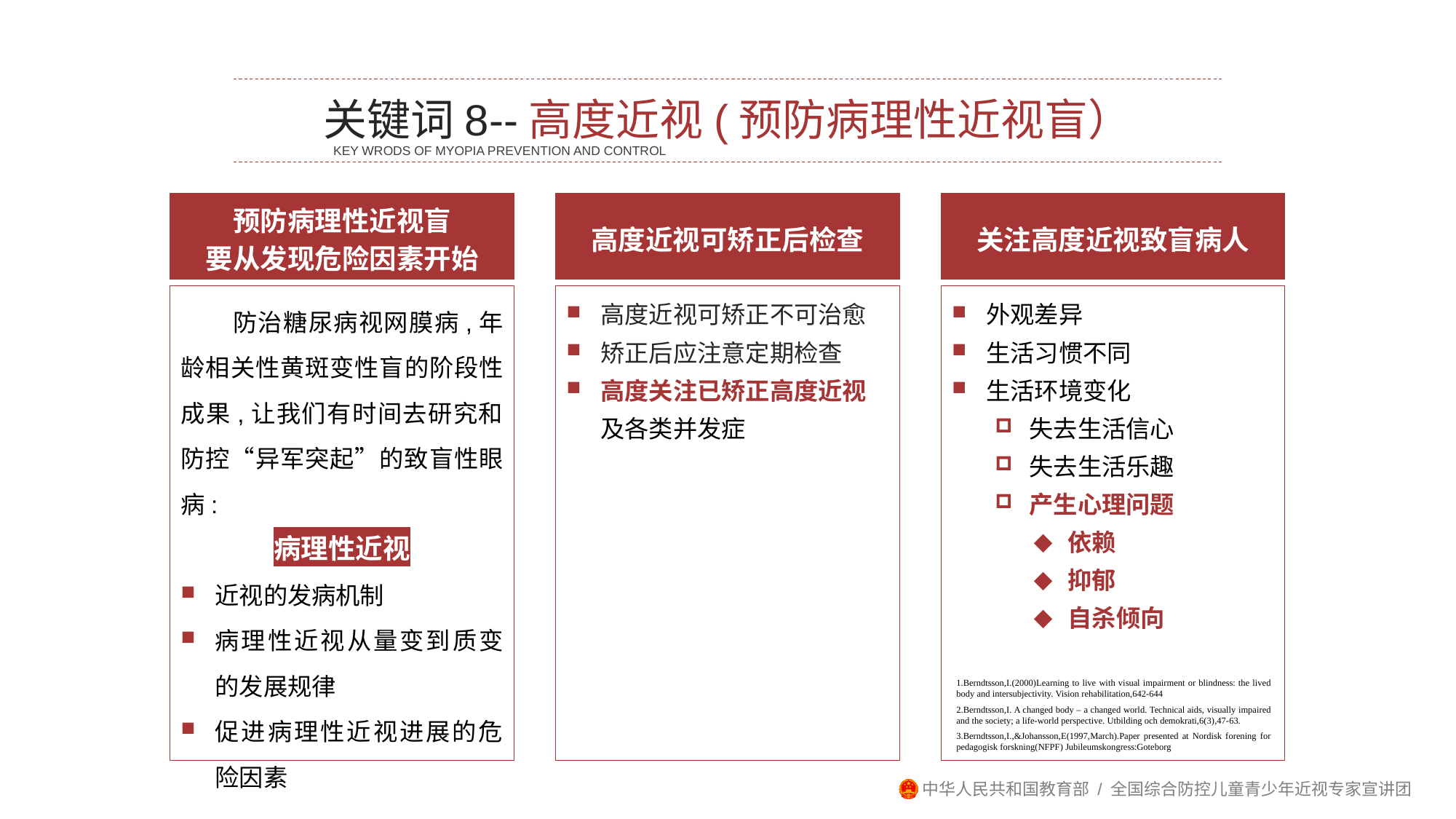

关键词8--高度近视(预防病理性近视盲）
KEY WRODS OF MYOPIA PREVENTION AND CONTROL
预防病理性近视盲
要从发现危险因素开始
       防治糖尿病视网膜病,年龄相关性黄斑变性盲的阶段性成果,让我们有时间去研究和防控“异军突起”的致盲性眼病:
病理性近视
近视的发病机制
病理性近视从量变到质变的发展规律
促进病理性近视进展的危险因素
高度近视可矫正后检查
高度近视可矫正不可治愈
矫正后应注意定期检查
高度关注已矫正高度近视及各类并发症
关注高度近视致盲病人
外观差异
生活习惯不同
生活环境变化
失去生活信心
失去生活乐趣
产生心理问题
依赖
抑郁
自杀倾向

1.Berndtsson,I.(2000)Learning to live with visual impairment or blindness: the lived body and intersubjectivity. Vision rehabilitation,642-644
2.Berndtsson,I. A changed body – a changed world. Technical aids, visually impaired and the society; a life-world perspective. Utbilding och demokrati,6(3),47-63.
3.Berndtsson,I.,&Johansson,E(1997,March).Paper presented at Nordisk forening for pedagogisk forskning(NFPF) Jubileumskongress:Goteborg